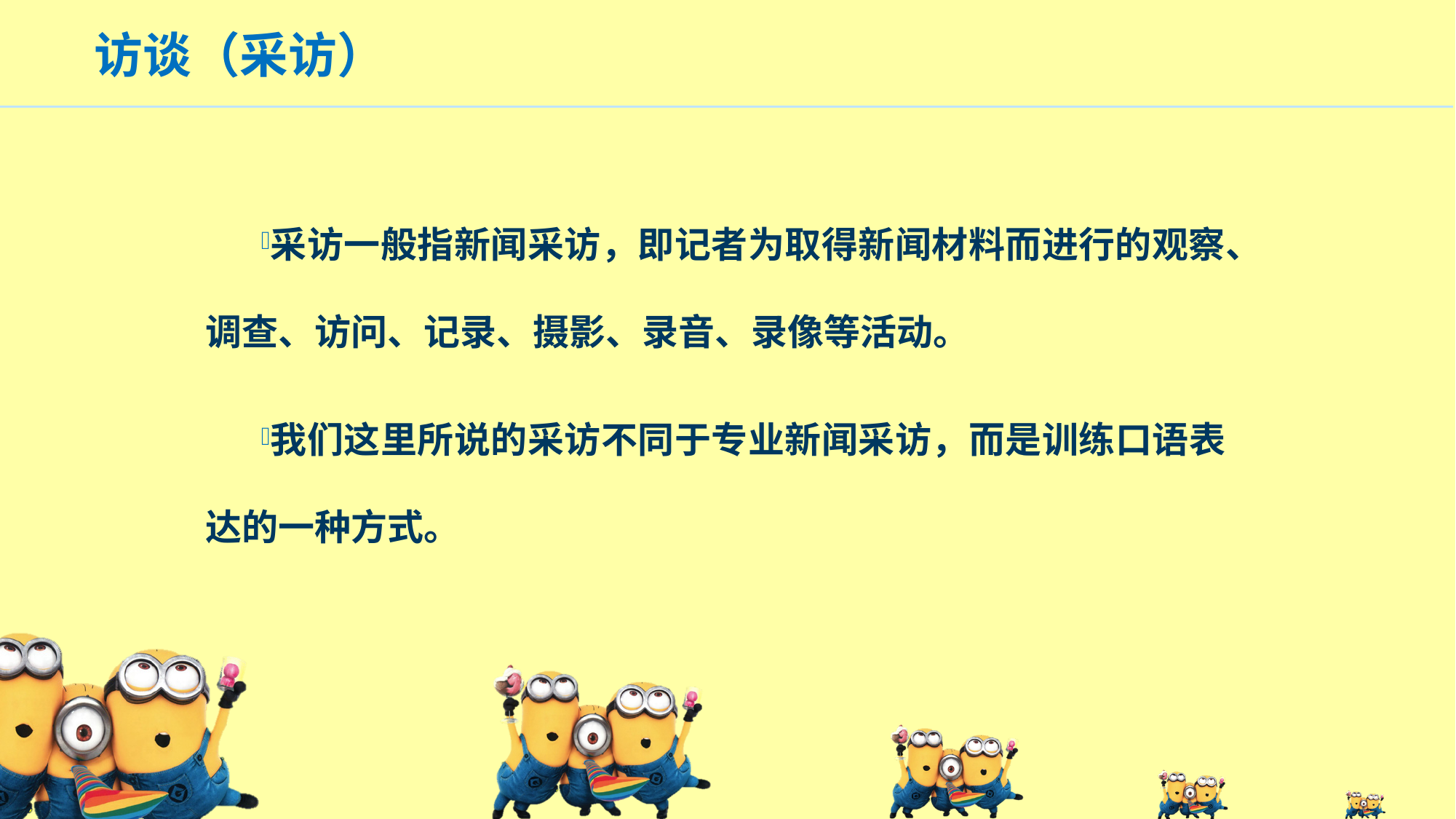

# 访谈（采访）
采访一般指新闻采访，即记者为取得新闻材料而进行的观察、调查、访问、记录、摄影、录音、录像等活动。
我们这里所说的采访不同于专业新闻采访，而是训练口语表达的一种方式。